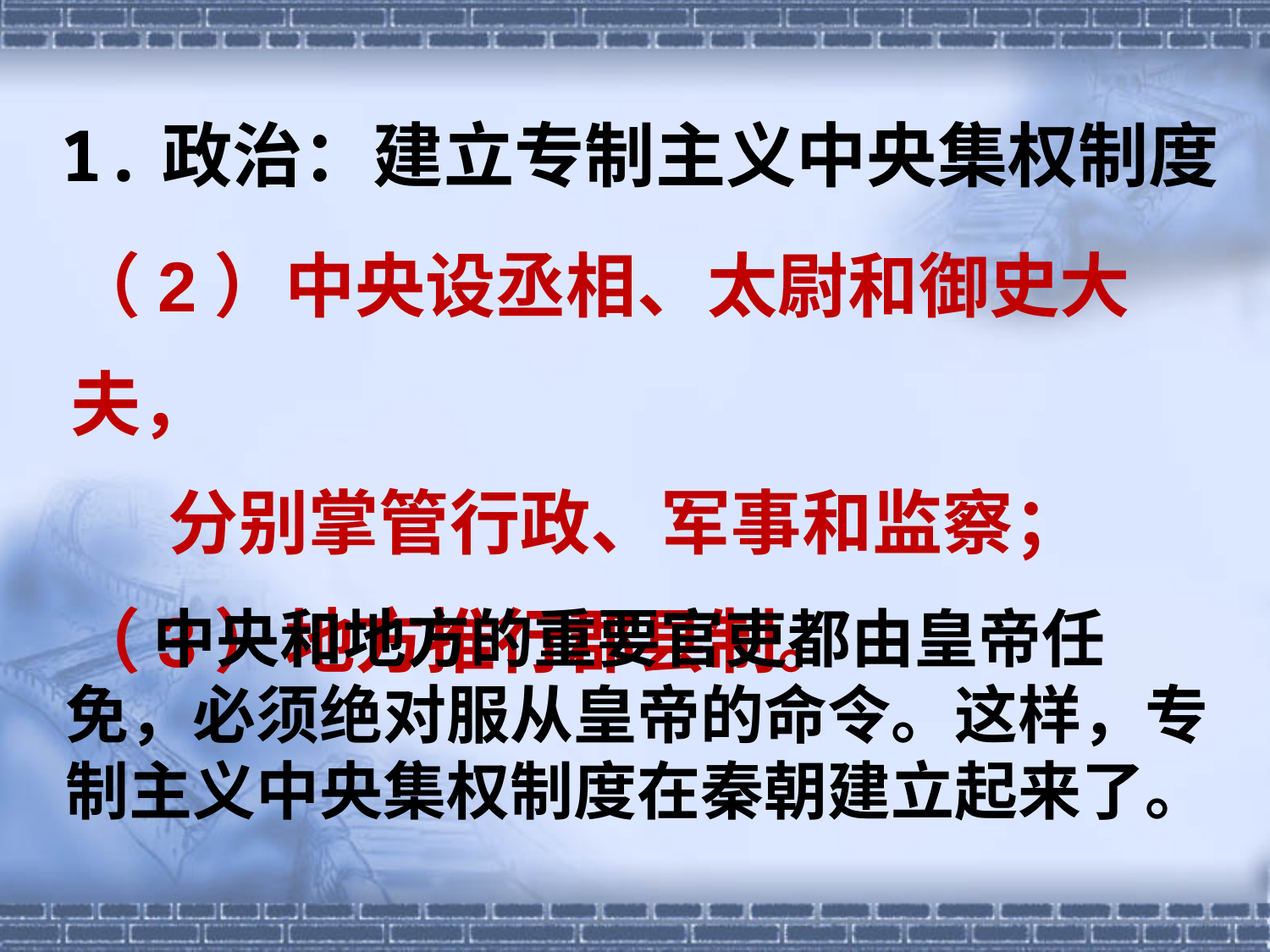

# 1.政治：建立专制主义中央集权制度
（2）中央设丞相、太尉和御史大夫，
     分别掌管行政、军事和监察；
（3）地方推行郡县制。
     中央和地方的重要官吏都由皇帝任免，必须绝对服从皇帝的命令。这样，专制主义中央集权制度在秦朝建立起来了。